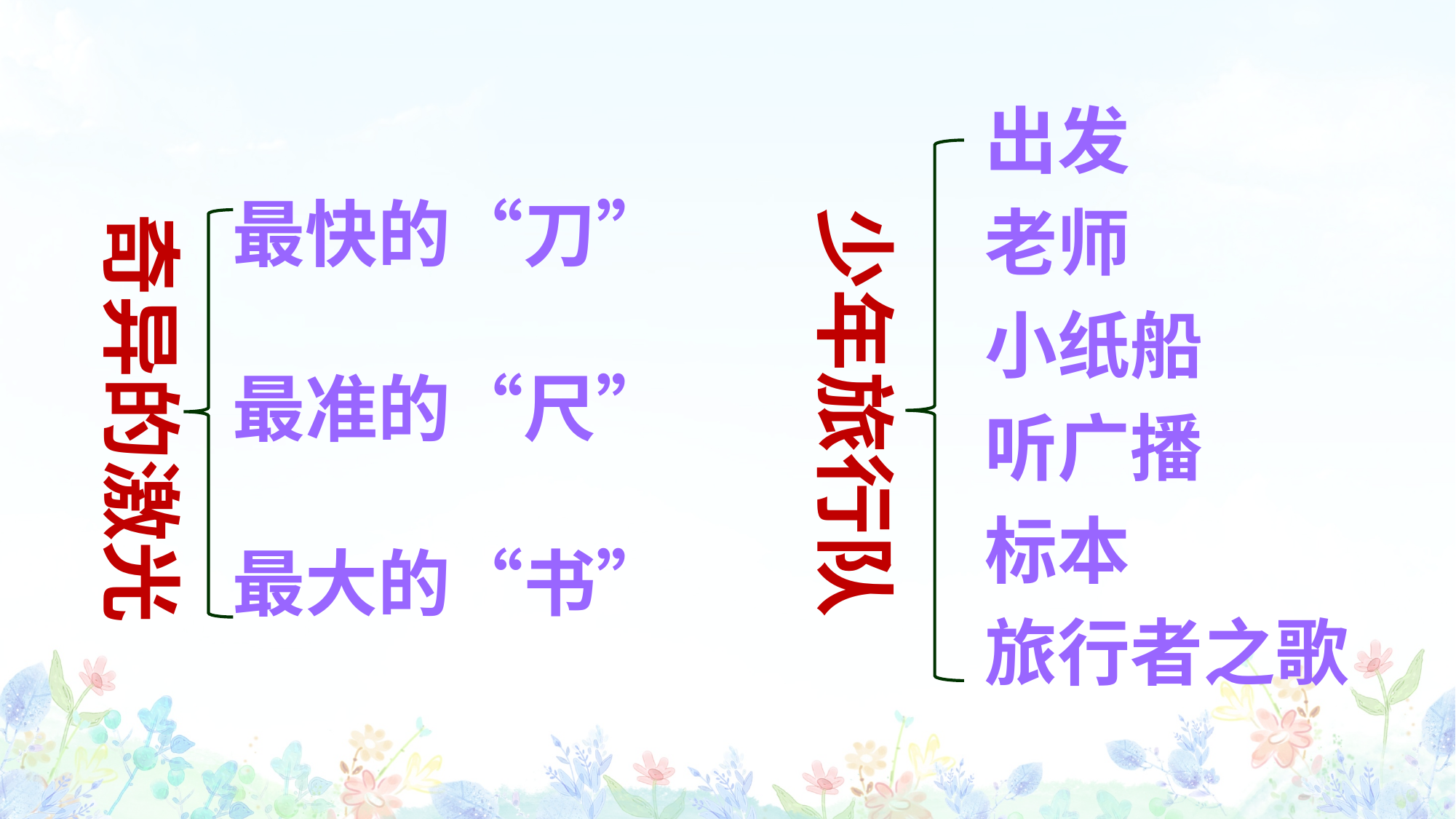

出发
老师
小纸船
听广播
标本
旅行者之歌

最快的“刀”

最准的“尺”

最大的“书”
少年旅行队
奇异的激光